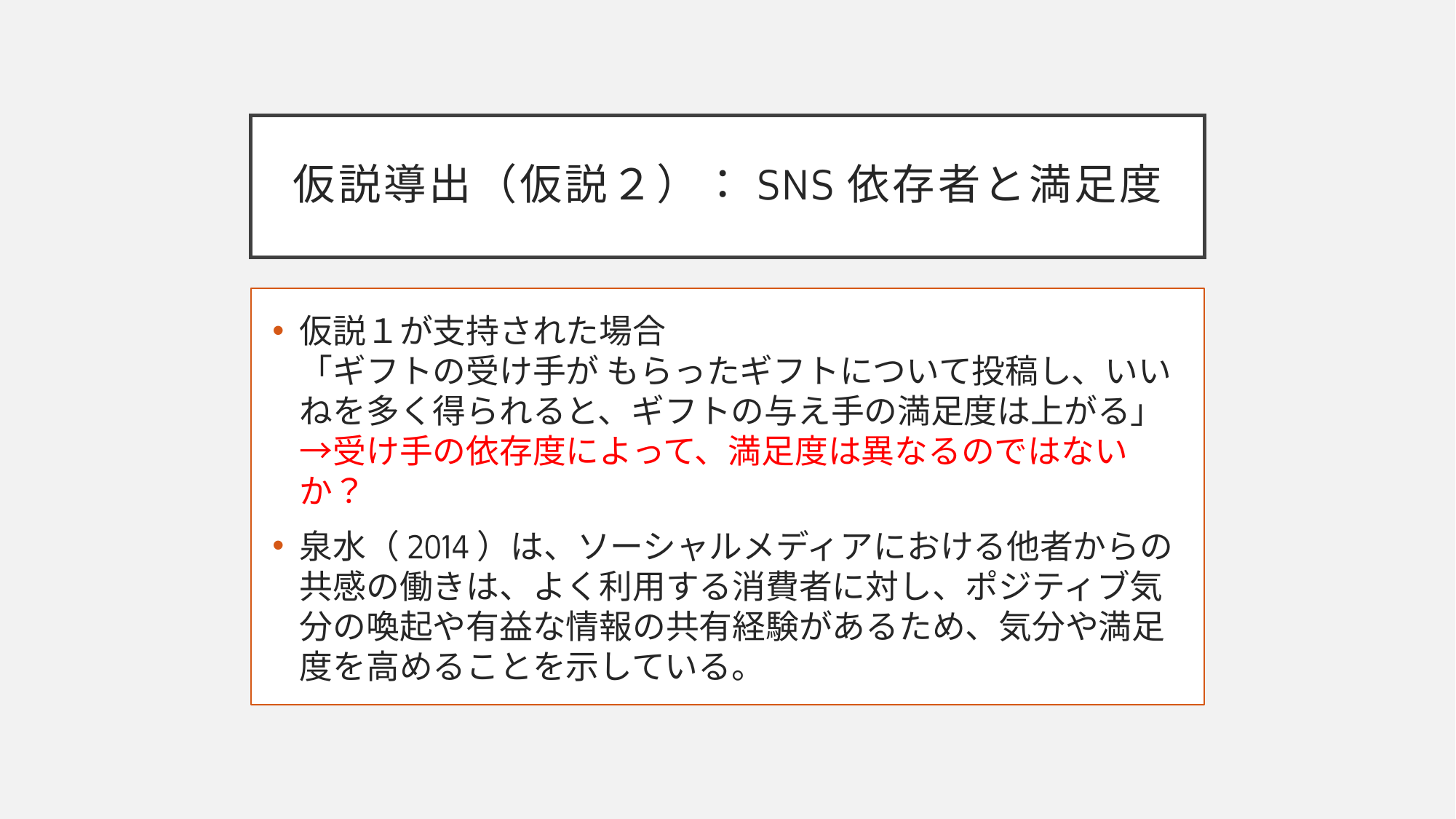

# 仮説導出（仮説２）：SNS依存者と満足度
仮説１が支持された場合
「ギフトの受け手が もらったギフトについて投稿し、いいねを多く得られると、ギフトの与え手の満足度は上がる」
→受け手の依存度によって、満足度は異なるのではないか？
泉水（2014）は、ソーシャルメディアにおける他者からの共感の働きは、よく利用する消費者に対し、ポジティブ気分の喚起や有益な情報の共有経験があるため、気分や満足度を高めることを示している。